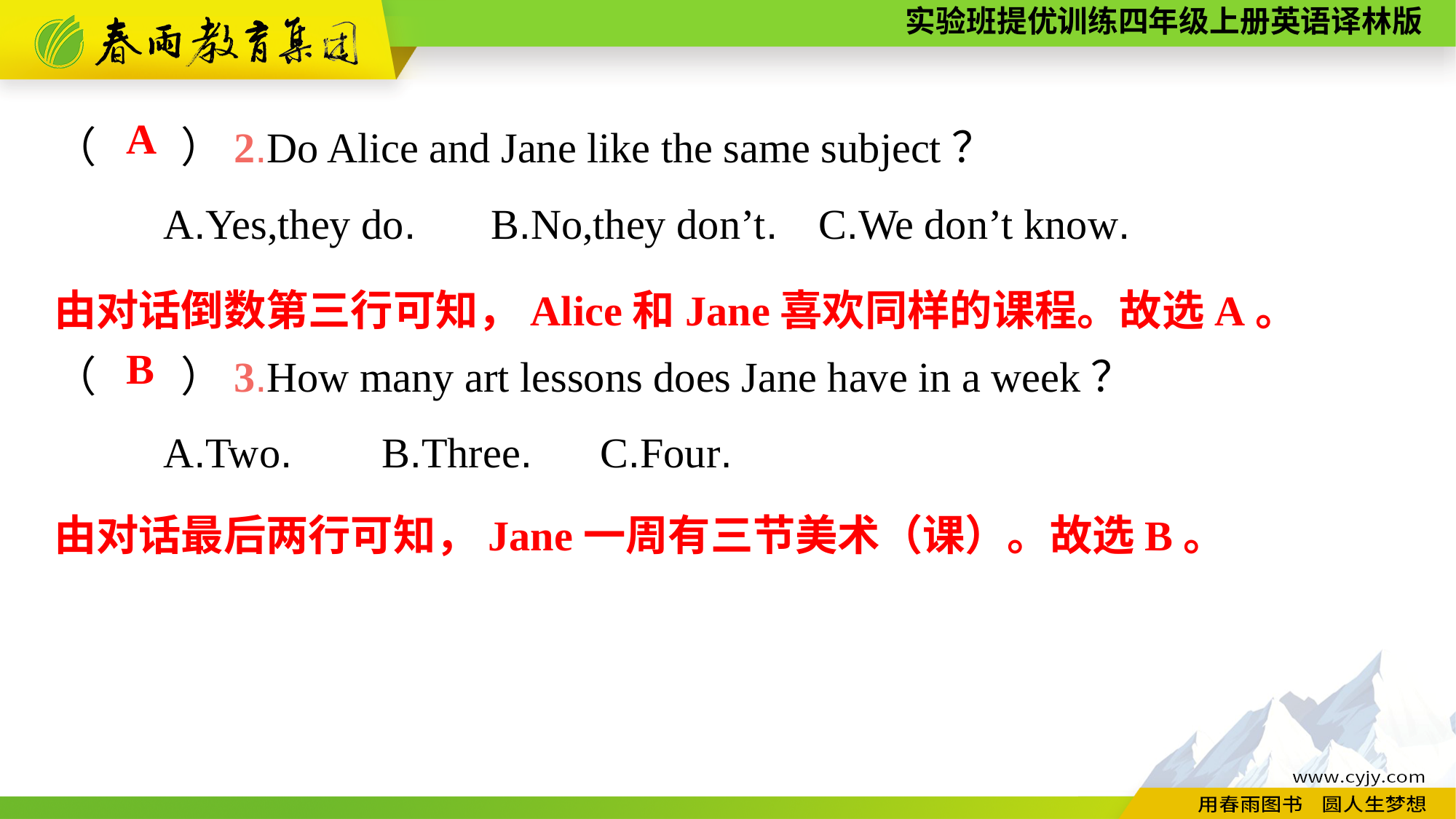

（　　）2.Do Alice and Jane like the same subject？
	A.Yes,they do.	B.No,they don’t.	C.We don’t know.

（　　）3.How many art lessons does Jane have in a week？
	A.Two.	B.Three.	C.Four.
A
由对话倒数第三行可知，Alice和Jane喜欢同样的课程。故选A。
B
由对话最后两行可知，Jane一周有三节美术（课）。故选B。